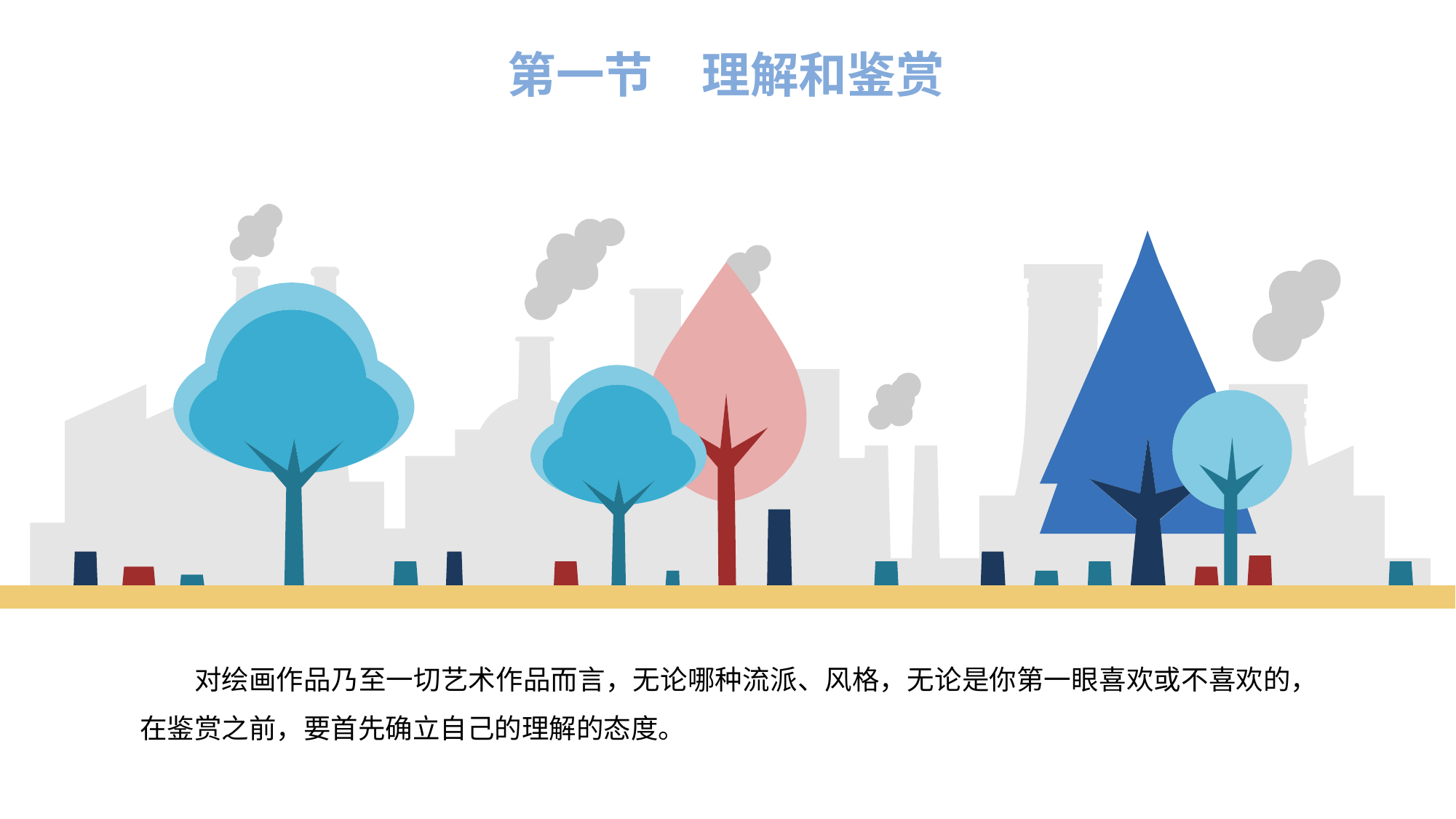

第一节　理解和鉴赏

对绘画作品乃至一切艺术作品而言，无论哪种流派、风格，无论是你第一眼喜欢或不喜欢的，在鉴赏之前，要首先确立自己的理解的态度。